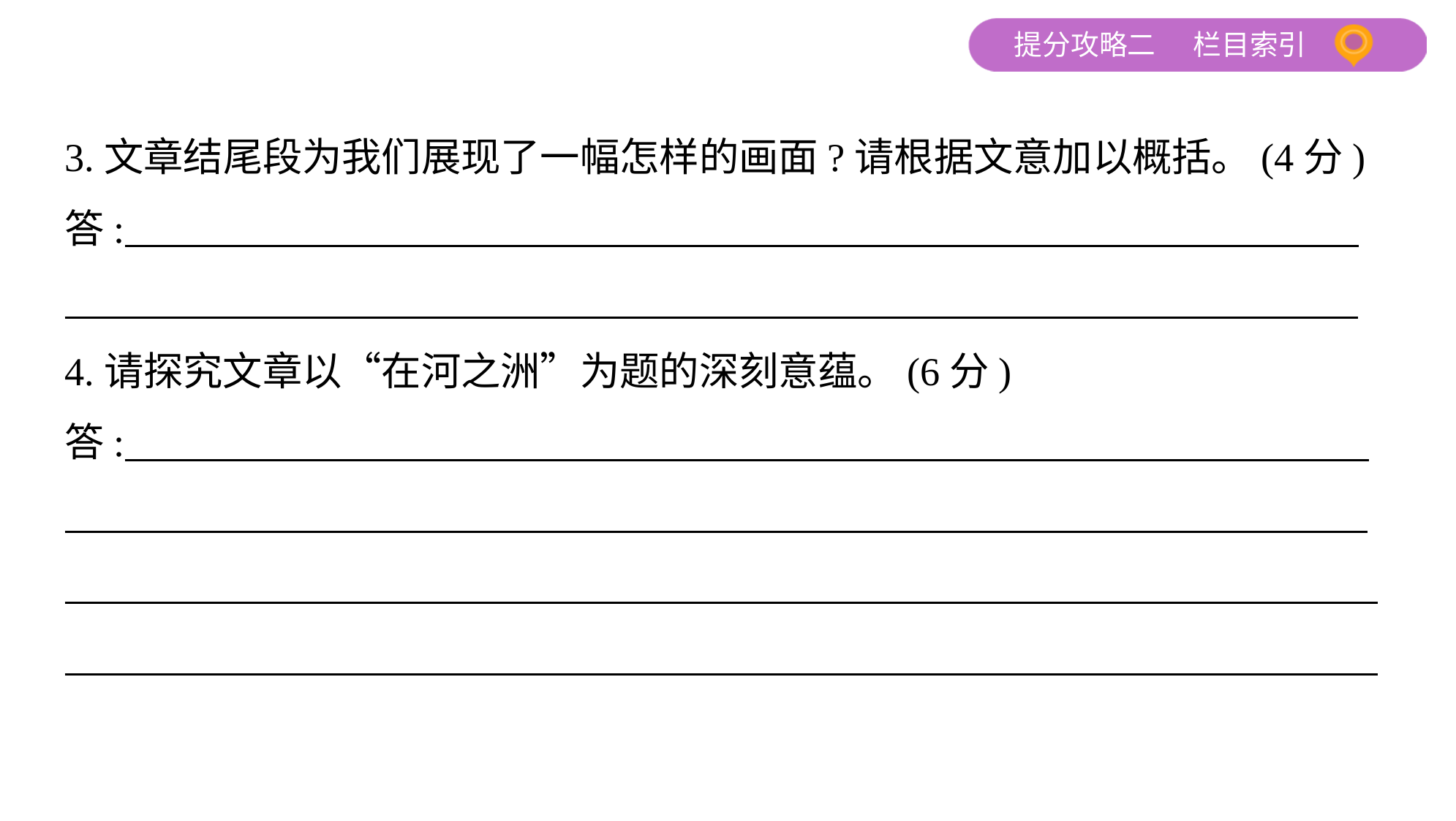

3.文章结尾段为我们展现了一幅怎样的画面?请根据文意加以概括。(4分)
答:

4.请探究文章以“在河之洲”为题的深刻意蕴。(6分)
答: